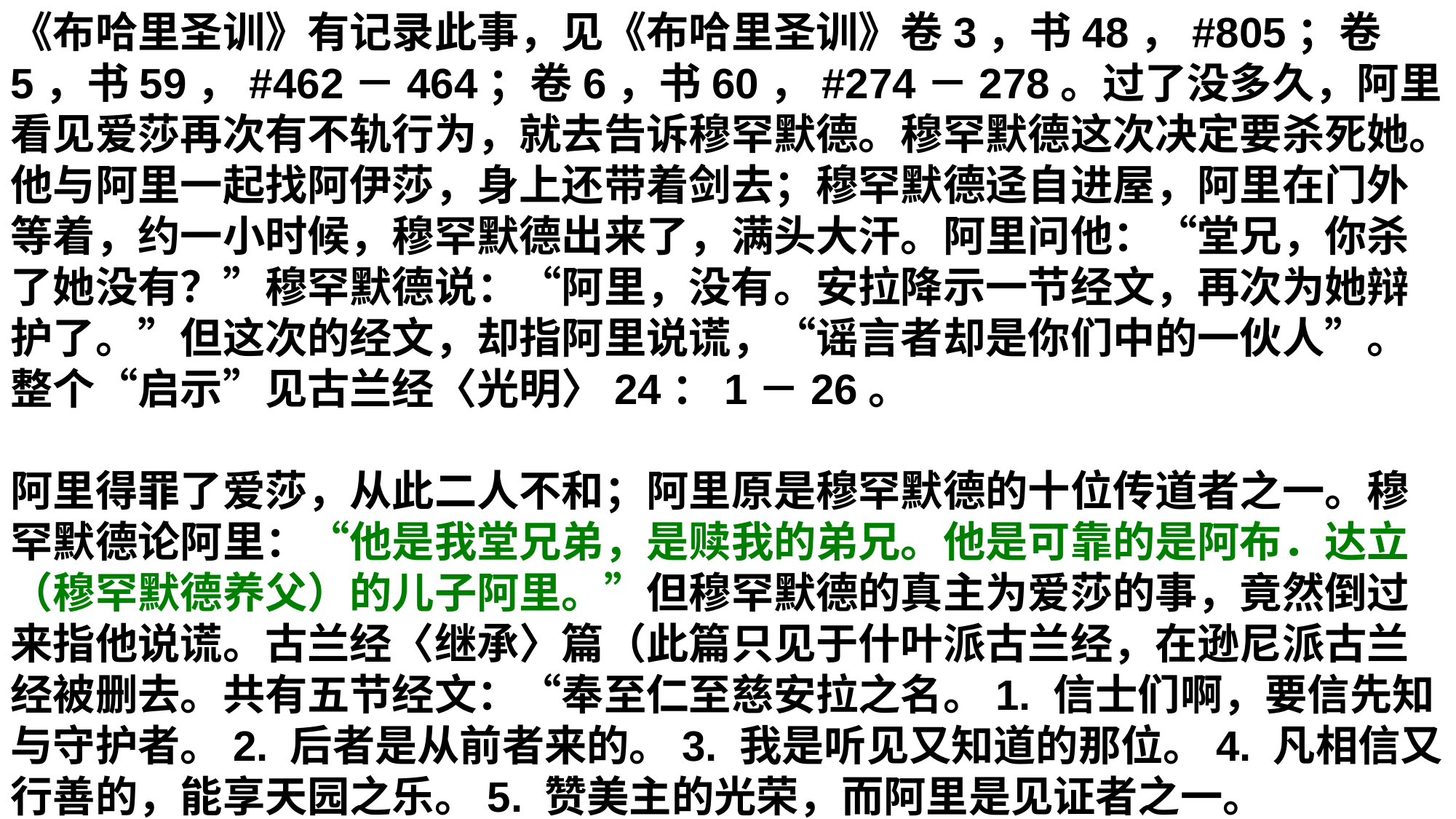

《布哈里圣训》有记录此事，见《布哈里圣训》卷3，书48，#805；卷5，书59，#462－464；卷6，书60，#274－278。过了没多久，阿里看见爱莎再次有不轨行为，就去告诉穆罕默德。穆罕默德这次决定要杀死她。他与阿里一起找阿伊莎，身上还带着剑去；穆罕默德迳自进屋，阿里在门外等着，约一小时候，穆罕默德出来了，满头大汗。阿里问他：“堂兄，你杀了她没有？”穆罕默德说：“阿里，没有。安拉降示一节经文，再次为她辩护了。”但这次的经文，却指阿里说谎，“谣言者却是你们中的一伙人”。 整个“启示”见古兰经〈光明〉24：1－26。

阿里得罪了爱莎，从此二人不和；阿里原是穆罕默德的十位传道者之一。穆罕默德论阿里：“他是我堂兄弟，是赎我的弟兄。他是可靠的是阿布．达立（穆罕默德养父）的儿子阿里。”但穆罕默德的真主为爱莎的事，竟然倒过来指他说谎。古兰经〈继承〉篇（此篇只见于什叶派古兰经，在逊尼派古兰经被删去。共有五节经文：“奉至仁至慈安拉之名。1. 信士们啊，要信先知与守护者。2. 后者是从前者来的。3. 我是听见又知道的那位。4. 凡相信又行善的，能享天园之乐。5. 赞美主的光荣，而阿里是见证者之一。